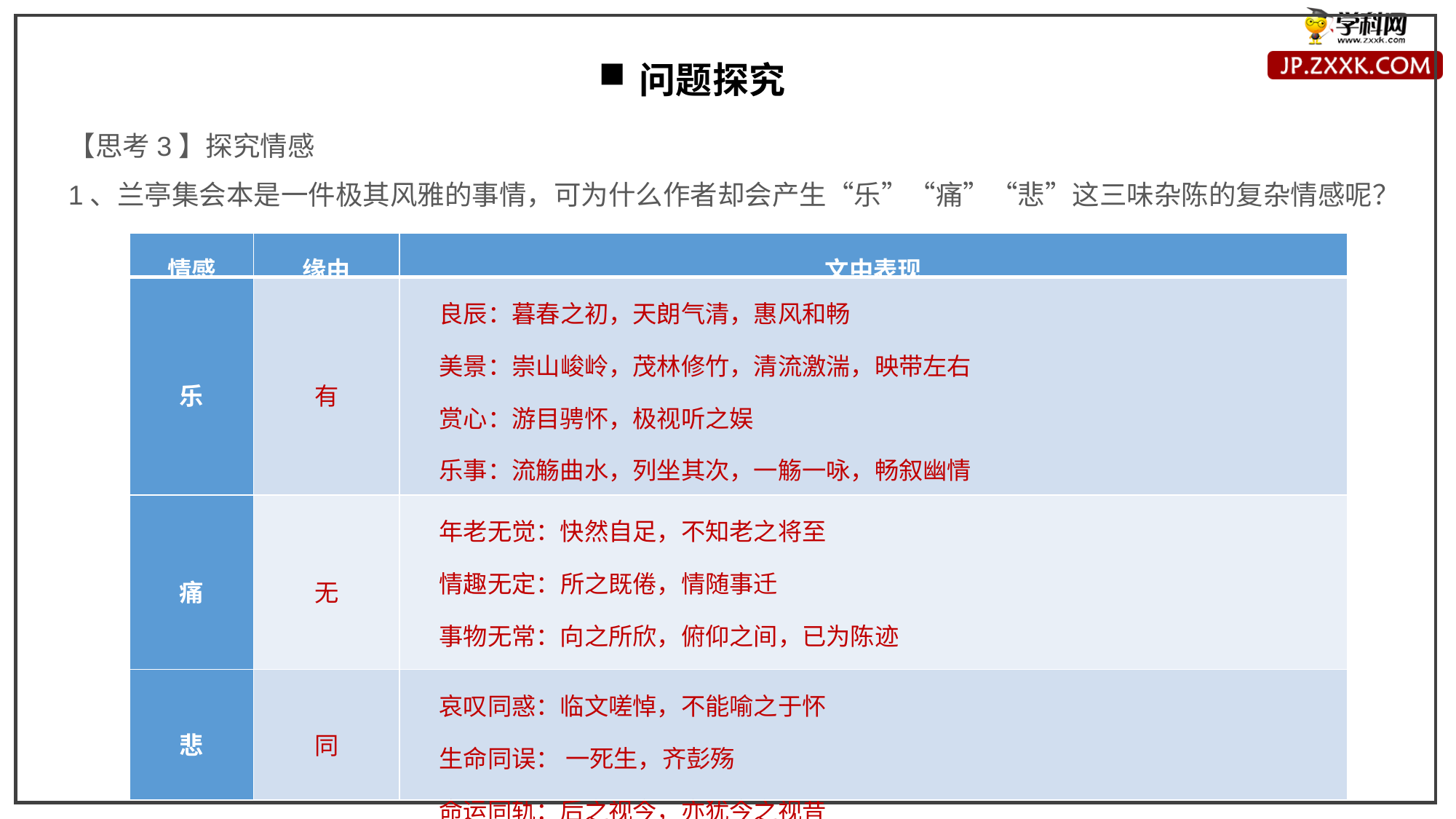

问题探究
【思考3】探究情感
1、兰亭集会本是一件极其风雅的事情，可为什么作者却会产生“乐”“痛”“悲”这三味杂陈的复杂情感呢？
| 情感 | 缘由 | 文中表现 |
| --- | --- | --- |
| 乐 | 有 | 良辰：暮春之初，天朗气清，惠风和畅 美景：崇山峻岭，茂林修竹，清流激湍，映带左右 赏心：游目骋怀，极视听之娱 乐事：流觞曲水，列坐其次，一觞一咏，畅叙幽情 贤友：群贤毕至，少长咸集 |
| 痛 | 无 | 年老无觉：快然自足，不知老之将至 情趣无定：所之既倦，情随事迁 事物无常：向之所欣，俯仰之间，已为陈迹 生死无避：修短随化，终期于尽 |
| 悲 | 同 | 哀叹同惑：临文嗟悼，不能喻之于怀 生命同误： 一死生，齐彭殇 命运同轨：后之视今，亦犹今之视昔 |